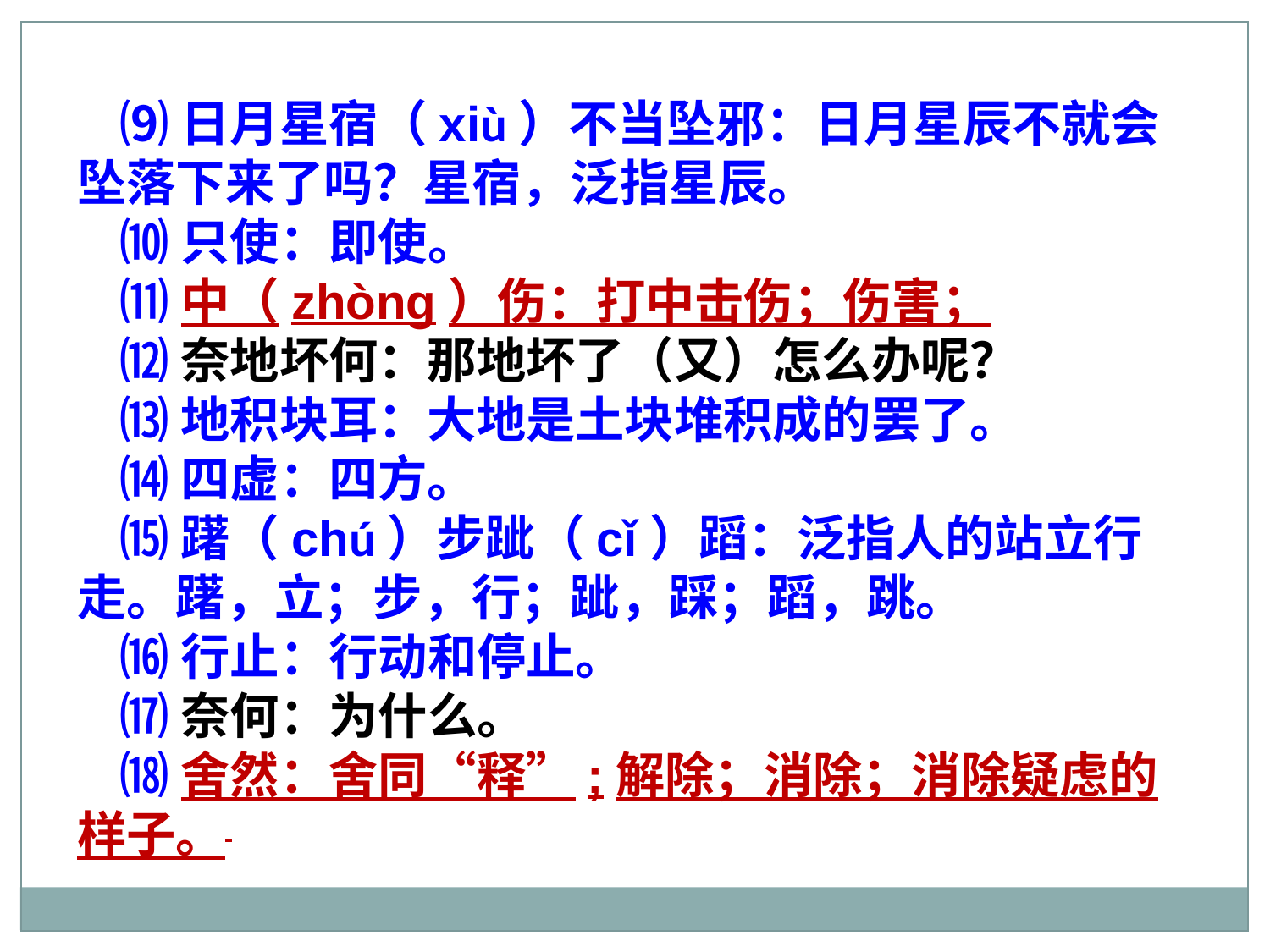

⑼日月星宿（xiù）不当坠邪：日月星辰不就会坠落下来了吗？星宿，泛指星辰。
⑽只使：即使。
⑾中（zhòng）伤：打中击伤；伤害；
⑿奈地坏何：那地坏了（又）怎么办呢？
⒀地积块耳：大地是土块堆积成的罢了。
⒁四虚：四方。
⒂躇（chú）步跐（cǐ）蹈：泛指人的站立行走。躇，立；步，行；跐，踩；蹈，跳。
⒃行止：行动和停止。
⒄奈何：为什么。
⒅舍然：舍同“释”;解除；消除；消除疑虑的样子。